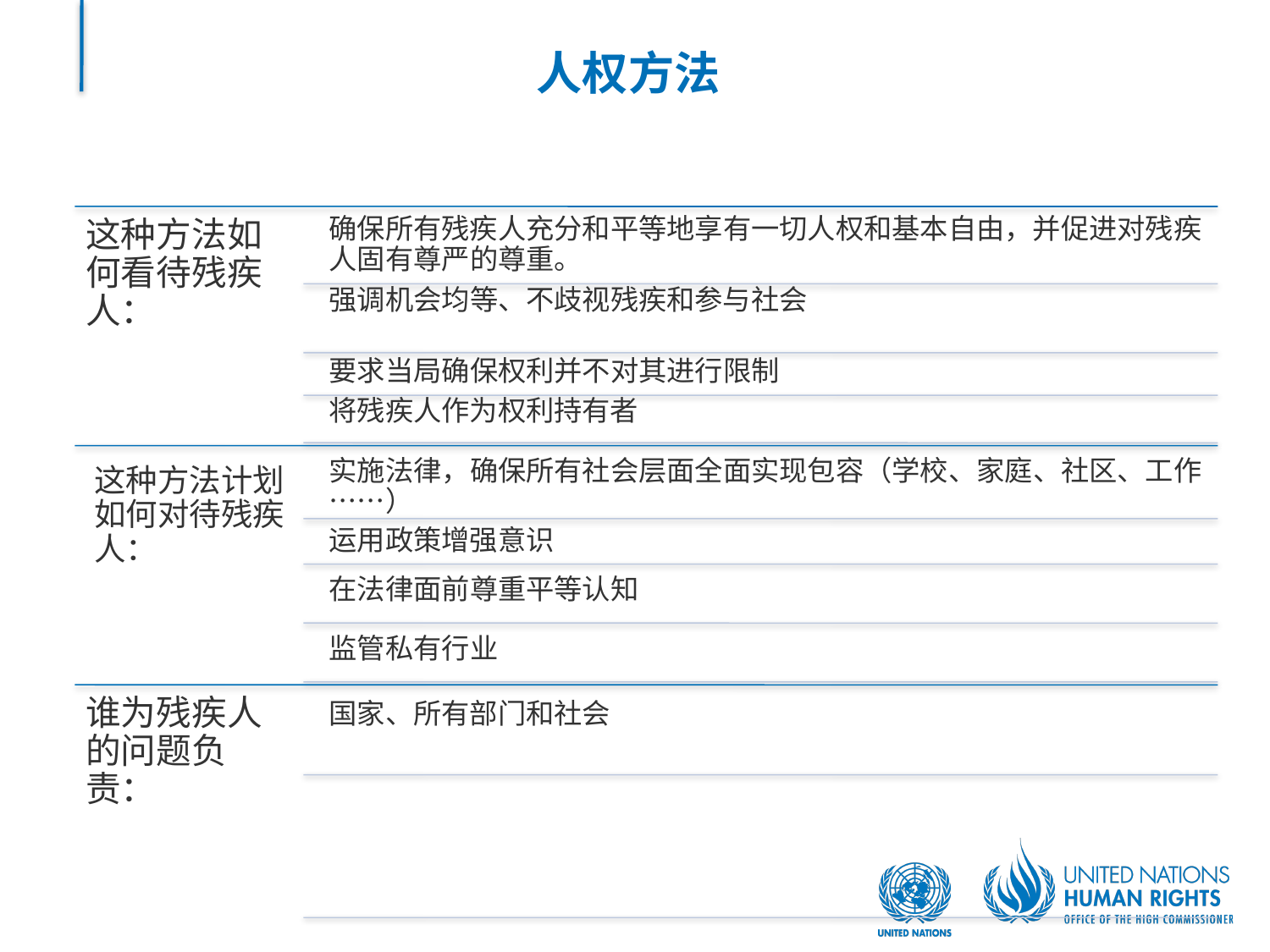

# 人权方法
这种方法如何看待残疾人：
确保所有残疾人充分和平等地享有一切人权和基本自由，并促进对残疾人固有尊严的尊重。
强调机会均等、不歧视残疾和参与社会
要求当局确保权利并不对其进行限制
将残疾人作为权利持有者
这种方法计划如何对待残疾人：
实施法律，确保所有社会层面全面实现包容（学校、家庭、社区、工作……）
运用政策增强意识
在法律面前尊重平等认知
监管私有行业

谁为残疾人的问题负责：
国家、所有部门和社会